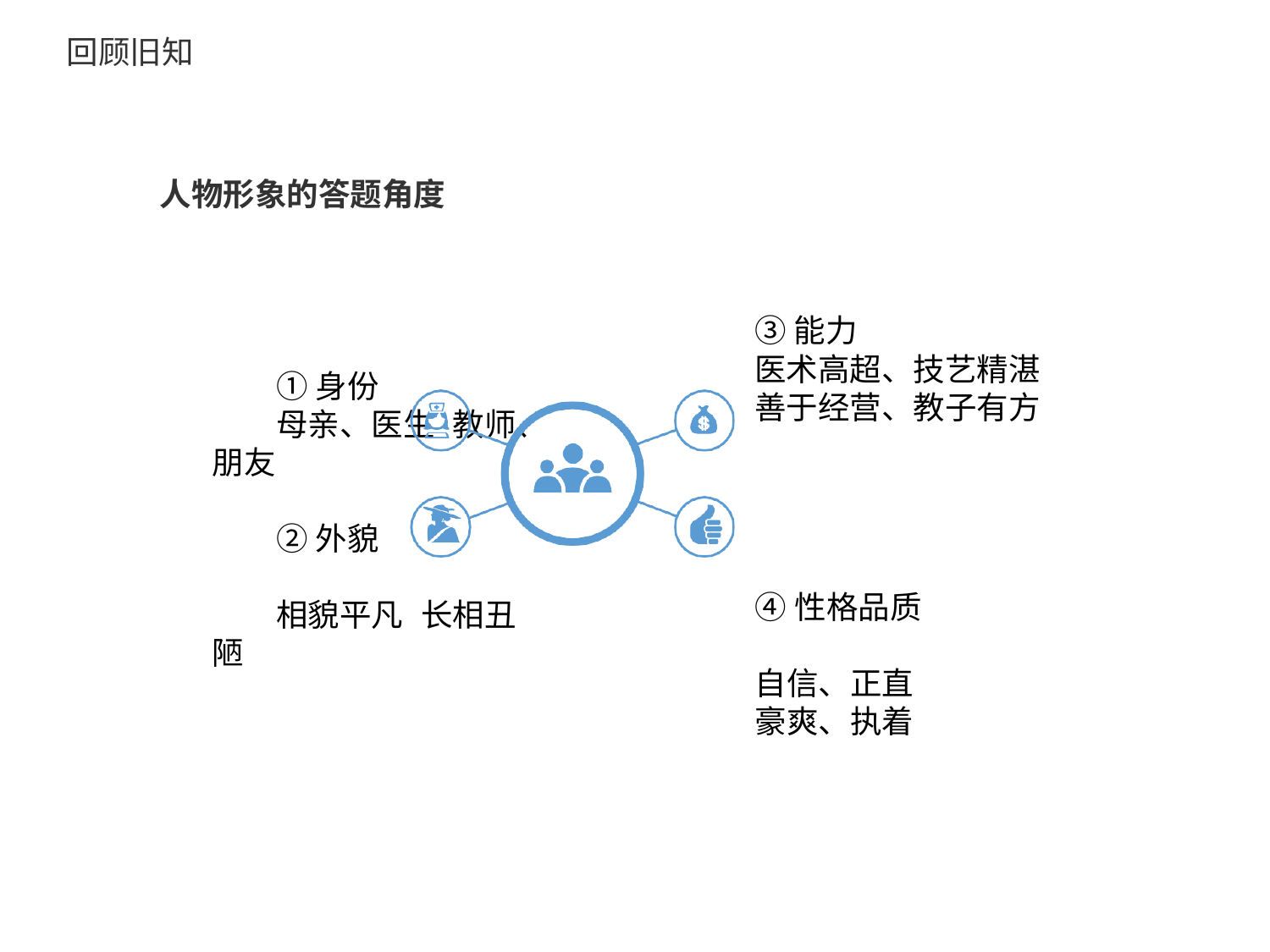

# 回顾旧知
人物形象的答题角度
③能力
医术高超、技艺精湛  善于经营、教子有方
①身份
母亲、医生  教师、朋友

②外貌

相貌平凡  长相丑陋

④性格品质

自信、正直  豪爽、执着